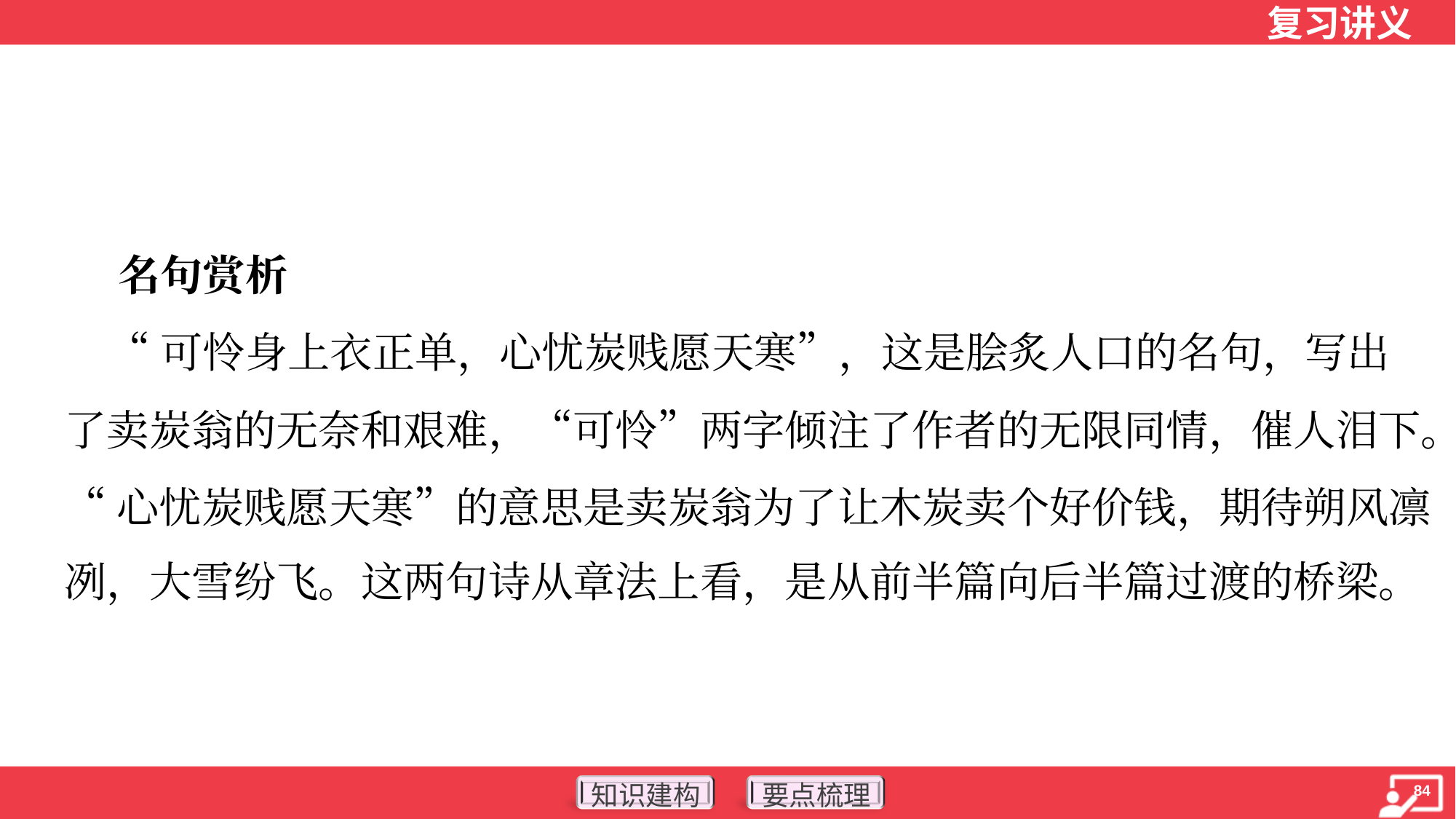

名句赏析
    “可怜身上衣正单，心忧炭贱愿天寒”，这是脍炙人口的名句，写出
了卖炭翁的无奈和艰难，“可怜”两字倾注了作者的无限同情，催人泪下。
“心忧炭贱愿天寒”的意思是卖炭翁为了让木炭卖个好价钱，期待朔风凛
冽，大雪纷飞。这两句诗从章法上看，是从前半篇向后半篇过渡的桥梁。